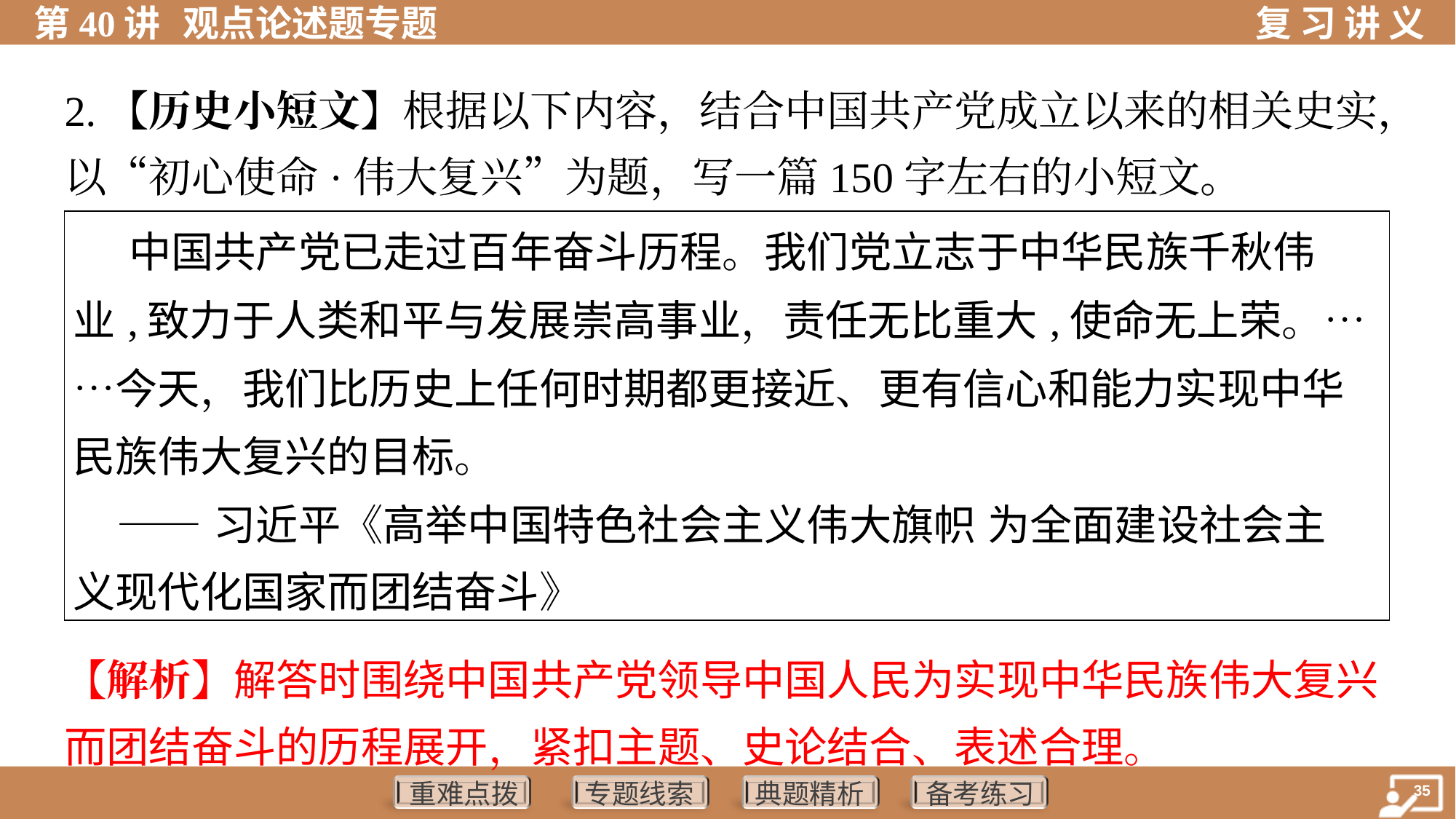

2.【历史小短文】根据以下内容，结合中国共产党成立以来的相关史实，
以“初心使命·伟大复兴”为题，写一篇150字左右的小短文。
| 中国共产党已走过百年奋斗历程。我们党立志于中华民族千秋伟 业,致力于人类和平与发展崇高事业，责任无比重大,使命无上荣。……今天，我们比历史上任何时期都更接近、更有信心和能力实现中华民族伟大复兴的目标。 ——习近平《高举中国特色社会主义伟大旗帜 为全面建设社会主 义现代化国家而团结奋斗》 |
| --- |
【解析】解答时围绕中国共产党领导中国人民为实现中华民族伟大复兴
而团结奋斗的历程展开，紧扣主题、史论结合、表述合理。